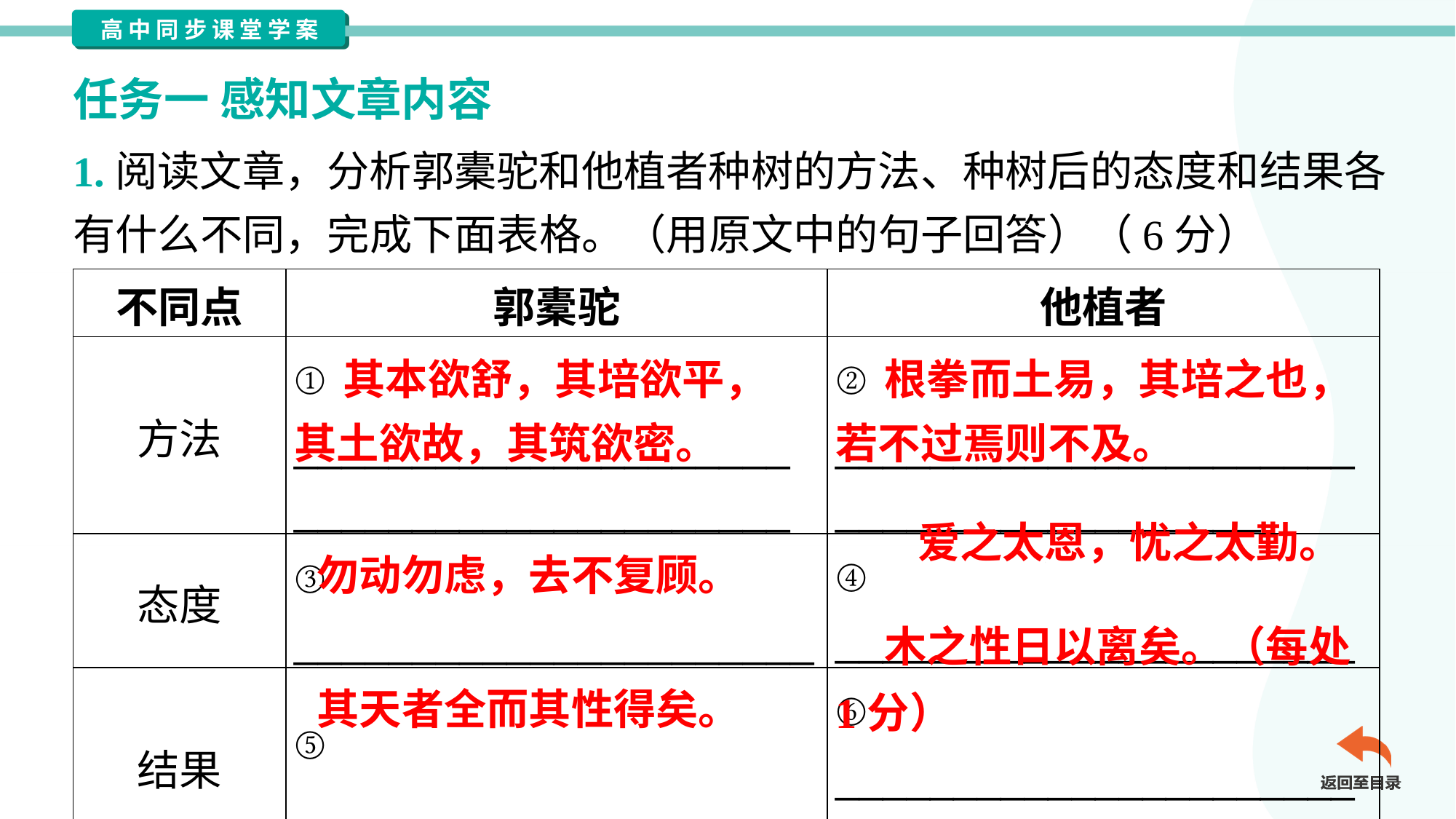

任务一 感知文章内容
1.阅读文章，分析郭橐驼和他植者种树的方法、种树后的态度和结果各
有什么不同，完成下面表格。（用原文中的句子回答）（6分）
| 不同点 | 郭橐驼 | 他植者 |
| --- | --- | --- |
| 方法 | ① \_\_\_\_\_\_\_\_\_\_\_\_\_\_\_\_\_\_\_\_\_ \_\_\_\_\_\_\_\_\_\_\_\_\_\_\_\_\_\_\_\_\_ | ② \_\_\_\_\_\_\_\_\_\_\_\_\_\_\_\_\_\_\_\_\_\_ \_\_\_\_\_\_\_\_\_\_\_\_\_\_\_\_\_\_ |
| 态度 | ③ \_\_\_\_\_\_\_\_\_\_\_\_\_\_\_\_\_\_\_\_\_\_ | ④ \_\_\_\_\_\_\_\_\_\_\_\_\_\_\_\_\_\_\_\_\_\_ |
| 结果 | ⑤ \_\_\_\_\_\_\_\_\_\_\_\_\_\_\_\_\_\_\_\_\_\_ | ⑥ \_\_\_\_\_\_\_\_\_\_\_\_\_\_\_\_\_\_\_\_\_\_ \_\_\_\_\_\_\_\_ |
    其本欲舒，其培欲平，
其土欲故，其筑欲密。
    根拳而土易，其培之也，
若不过焉则不及。
爱之太恩，忧之太勤。
勿动勿虑，去不复顾。
    木之性日以离矣。（每处1分）
其天者全而其性得矣。